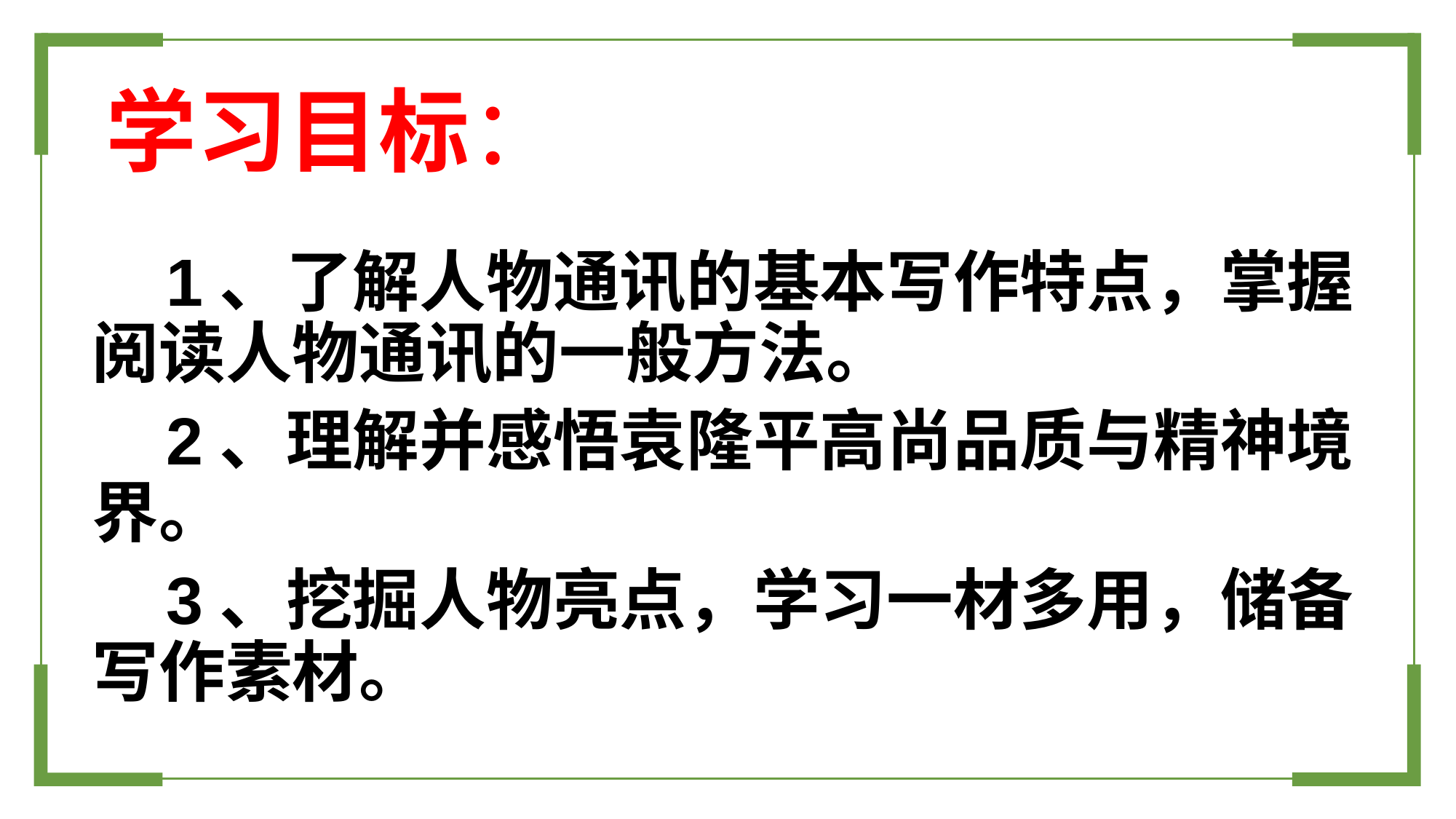

学习目标：
    1、了解人物通讯的基本写作特点，掌握阅读人物通讯的一般方法。
    2、理解并感悟袁隆平高尚品质与精神境界。
    3、挖掘人物亮点，学习一材多用，储备写作素材。